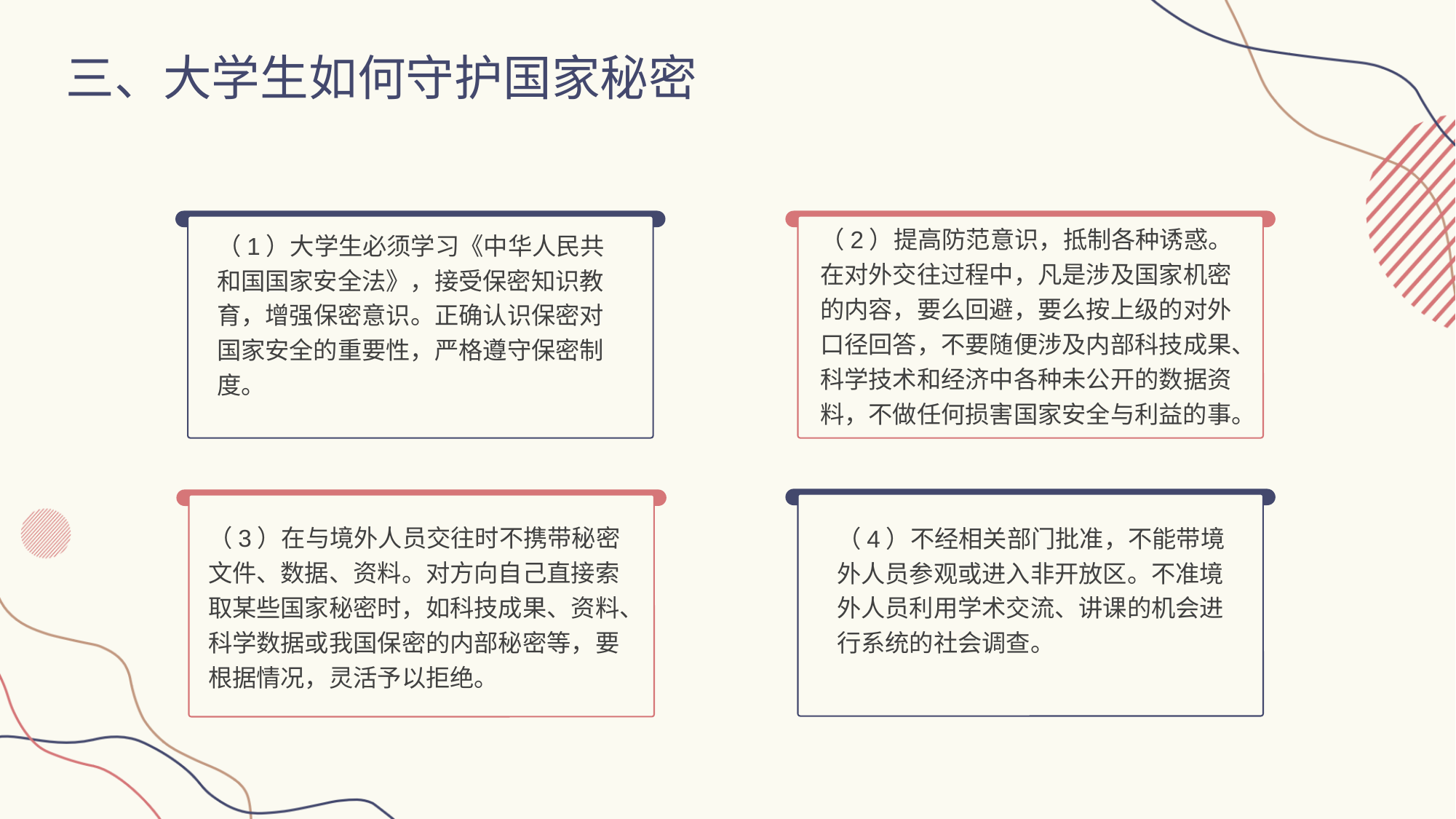

三、大学生如何守护国家秘密

（1）大学生必须学习《中华人民共和国国家安全法》，接受保密知识教育，增强保密意识。正确认识保密对国家安全的重要性，严格遵守保密制度。

（2）提高防范意识，抵制各种诱惑。在对外交往过程中，凡是涉及国家机密的内容，要么回避，要么按上级的对外口径回答，不要随便涉及内部科技成果、科学技术和经济中各种未公开的数据资料，不做任何损害国家安全与利益的事。

（4）不经相关部门批准，不能带境外人员参观或进入非开放区。不准境外人员利用学术交流、讲课的机会进行系统的社会调查。

（3）在与境外人员交往时不携带秘密文件、数据、资料。对方向自己直接索取某些国家秘密时，如科技成果、资料、科学数据或我国保密的内部秘密等，要根据情况，灵活予以拒绝。